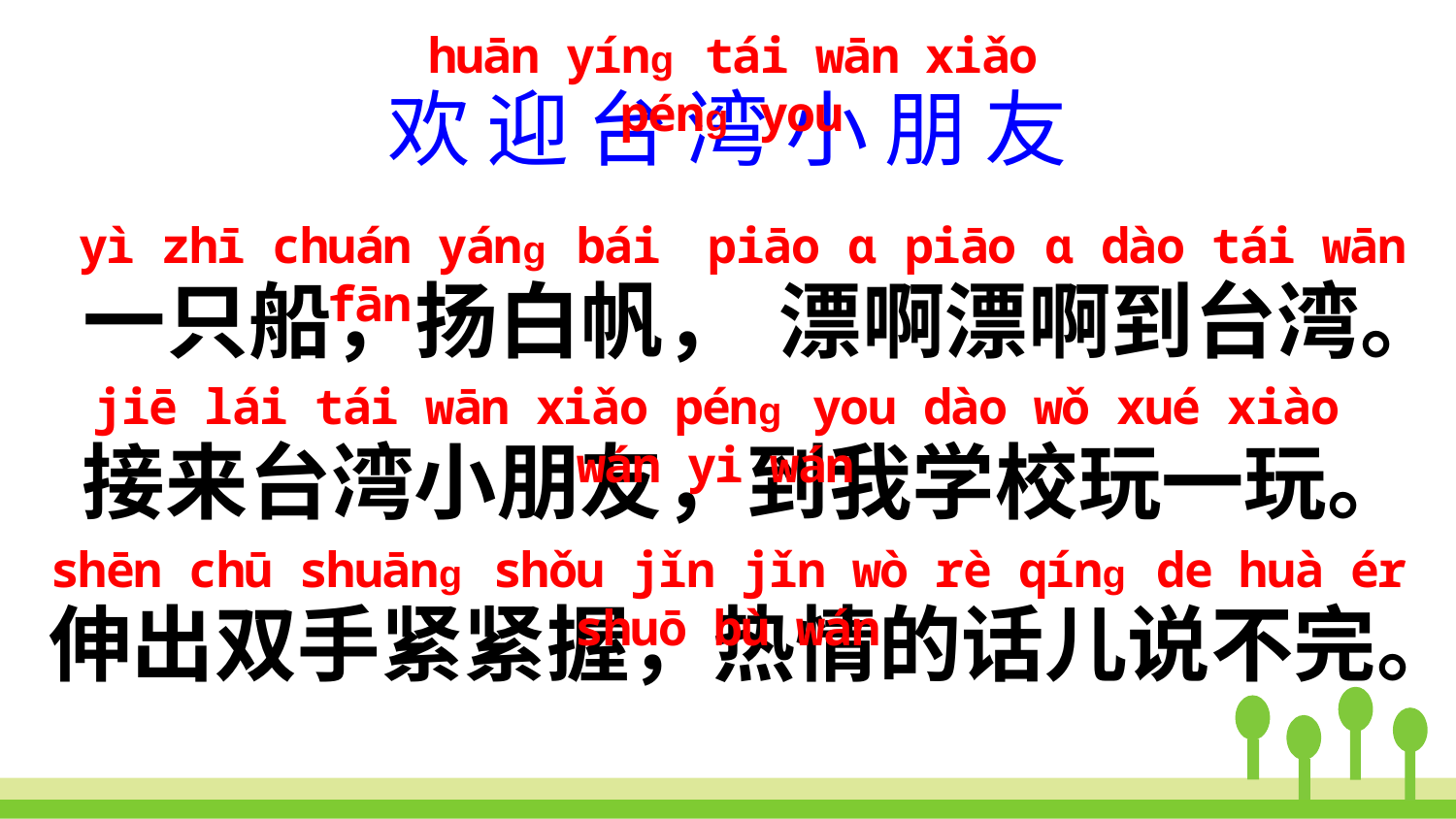

huān yínɡ tái wān xiǎo pénɡ you
欢迎台湾小朋友
piāo ɑ piāo ɑ dào tái wān
漂啊漂啊到台湾。
yì zhī chuán yánɡ bái fān
一只船，扬白帆，
jiē lái tái wān xiǎo pénɡ you dào wǒ xué xiào wán yi wán
接来台湾小朋友，到我学校玩一玩。
shēn chū shuānɡ shǒu jǐn jǐn wò rè qínɡ de huà ér shuō bù wán
伸出双手紧紧握，热情的话儿说不完。